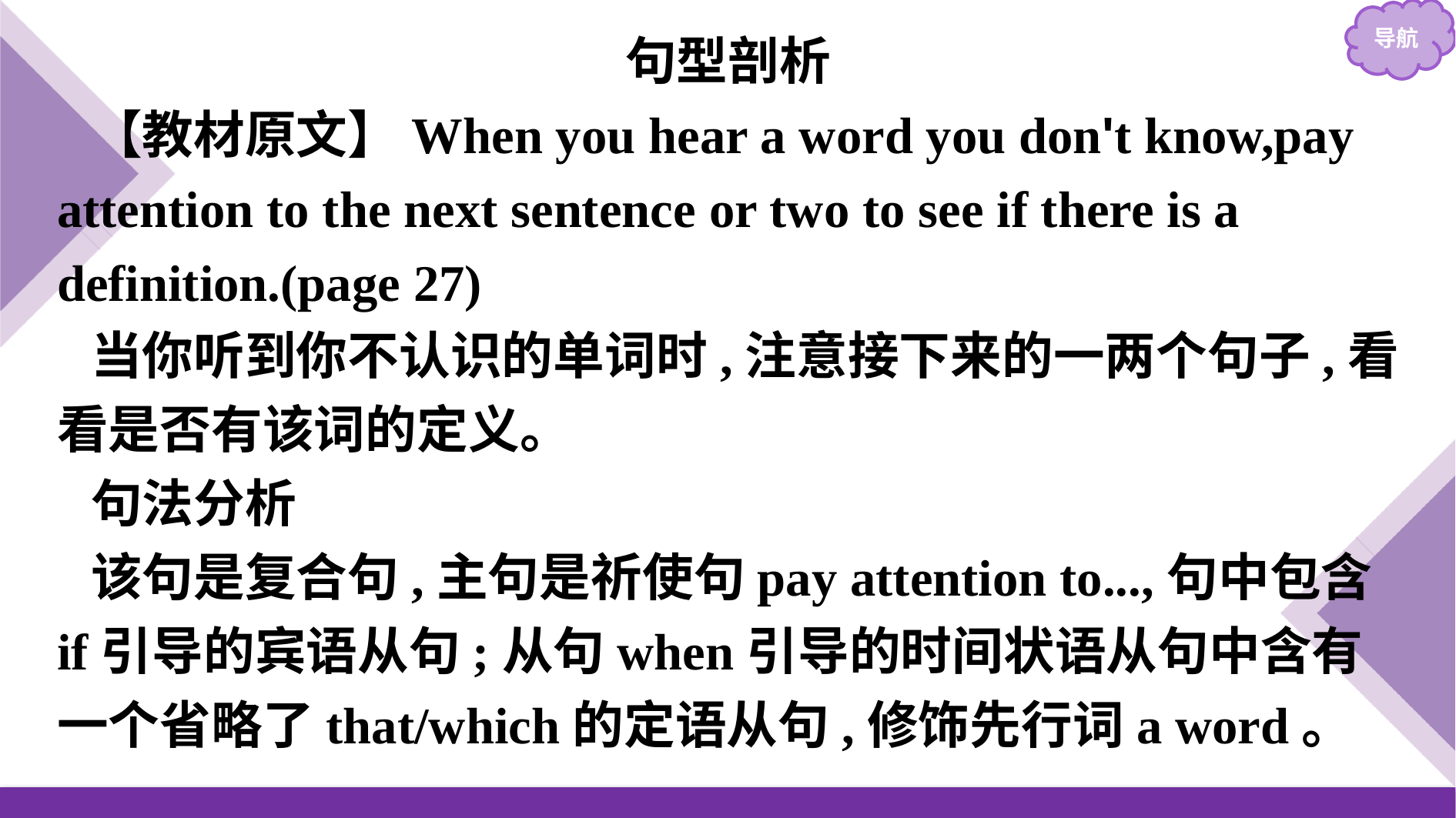

句型剖析
【教材原文】When you hear a word you don't know,pay attention to the next sentence or two to see if there is a definition.(page 27)
当你听到你不认识的单词时,注意接下来的一两个句子,看看是否有该词的定义。
句法分析
该句是复合句,主句是祈使句pay attention to...,句中包含if引导的宾语从句;从句when引导的时间状语从句中含有一个省略了that/which的定语从句,修饰先行词a word。